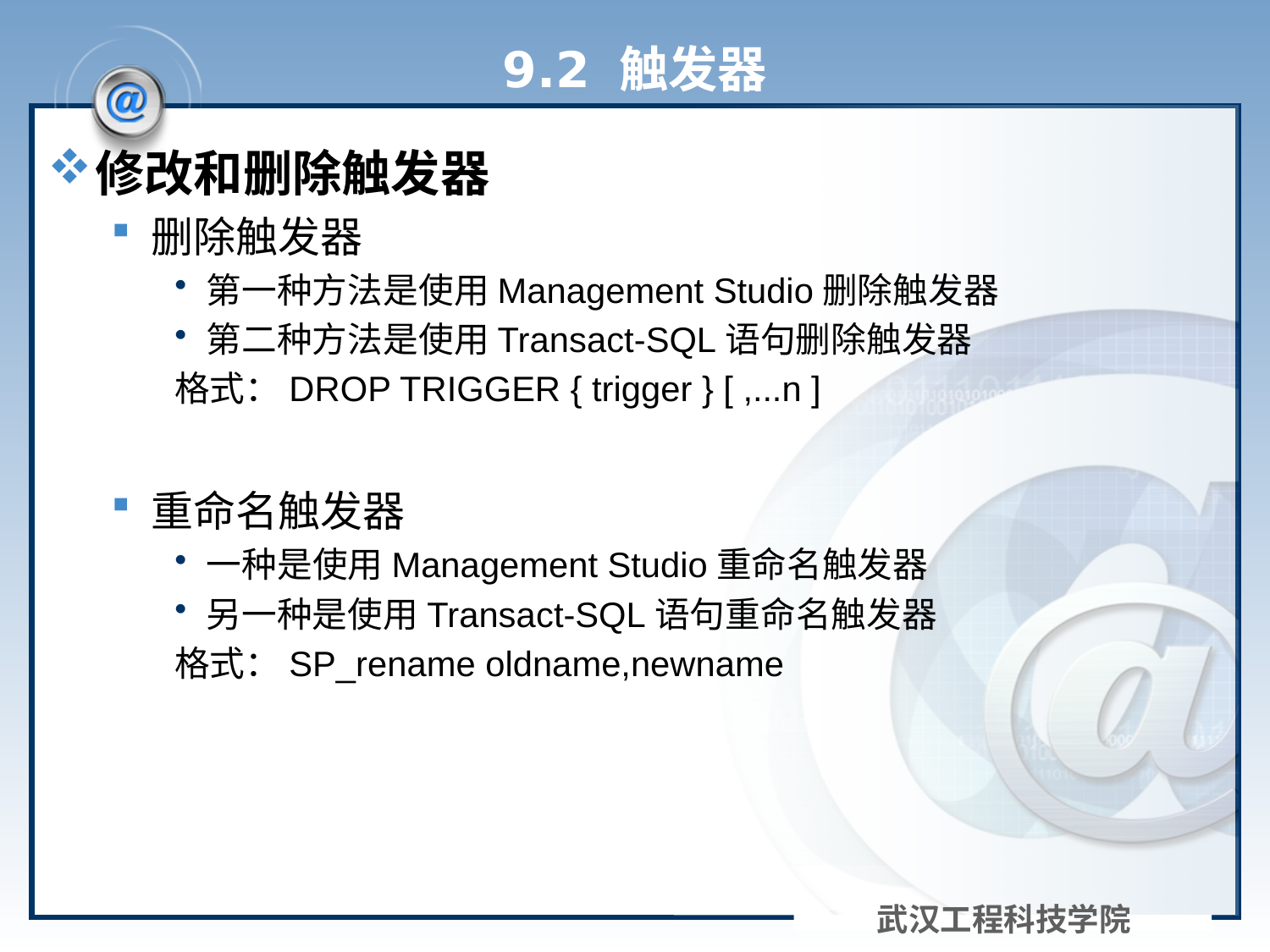

# 9.2 触发器
修改和删除触发器
删除触发器
第一种方法是使用Management Studio删除触发器
第二种方法是使用Transact-SQL语句删除触发器
格式：DROP TRIGGER { trigger } [ ,...n ]

重命名触发器
一种是使用Management Studio重命名触发器
另一种是使用Transact-SQL语句重命名触发器
格式：SP_rename oldname,newname

武汉工程科技学院